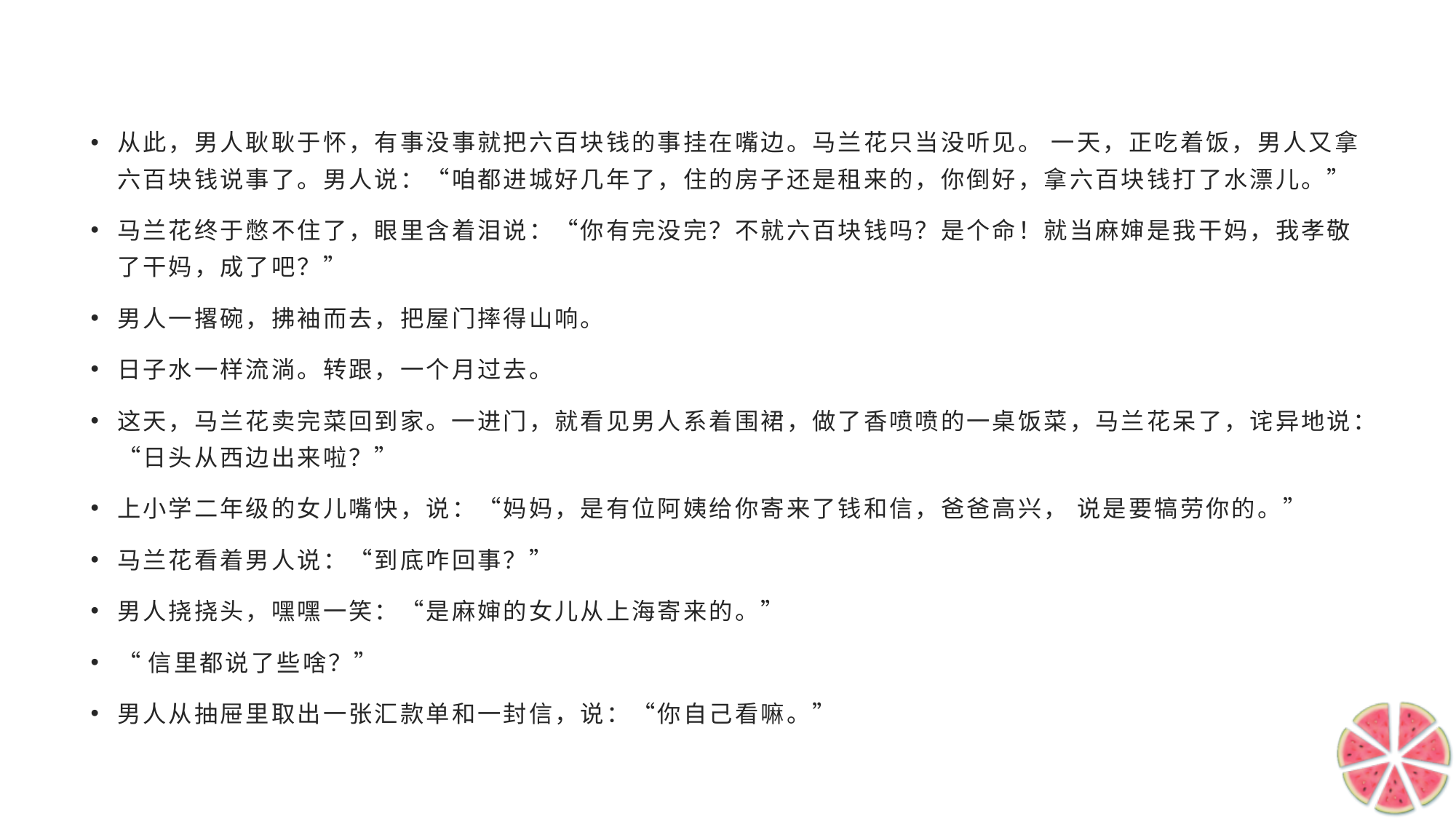

#
从此，男人耿耿于怀，有事没事就把六百块钱的事挂在嘴边。马兰花只当没听见。 一天，正吃着饭，男人又拿六百块钱说事了。男人说：“咱都进城好几年了，住的房子还是租来的，你倒好，拿六百块钱打了水漂儿。”
马兰花终于憋不住了，眼里含着泪说：“你有完没完？不就六百块钱吗？是个命！就当麻婶是我干妈，我孝敬了干妈，成了吧？”
男人一撂碗，拂袖而去，把屋门摔得山响。
日子水一样流淌。转跟，一个月过去。
这天，马兰花卖完菜回到家。一进门，就看见男人系着围裙，做了香喷喷的一桌饭菜，马兰花呆了，诧异地说：“日头从西边出来啦？”
上小学二年级的女儿嘴快，说：“妈妈，是有位阿姨给你寄来了钱和信，爸爸高兴， 说是要犒劳你的。”
马兰花看着男人说：“到底咋回事？”
男人挠挠头，嘿嘿一笑：“是麻婶的女儿从上海寄来的。”
“信里都说了些啥？”
男人从抽屉里取出一张汇款单和一封信，说：“你自己看嘛。”